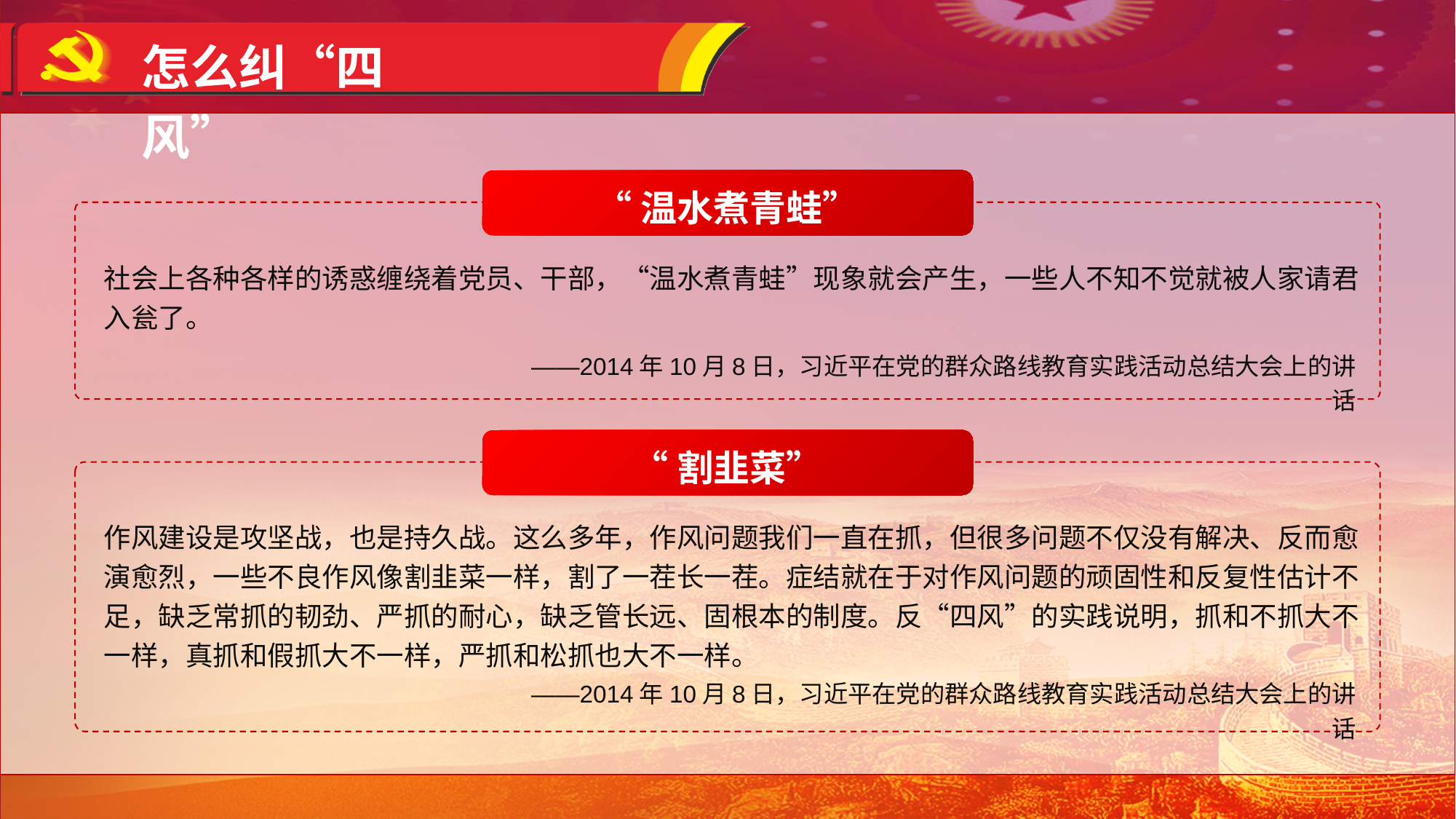

怎么纠“四风”
“温水煮青蛙”

社会上各种各样的诱惑缠绕着党员、干部，“温水煮青蛙”现象就会产生，一些人不知不觉就被人家请君入瓮了。
——2014年10月8日，习近平在党的群众路线教育实践活动总结大会上的讲话
“割韭菜”

作风建设是攻坚战，也是持久战。这么多年，作风问题我们一直在抓，但很多问题不仅没有解决、反而愈演愈烈，一些不良作风像割韭菜一样，割了一茬长一茬。症结就在于对作风问题的顽固性和反复性估计不足，缺乏常抓的韧劲、严抓的耐心，缺乏管长远、固根本的制度。反“四风”的实践说明，抓和不抓大不一样，真抓和假抓大不一样，严抓和松抓也大不一样。
——2014年10月8日，习近平在党的群众路线教育实践活动总结大会上的讲话